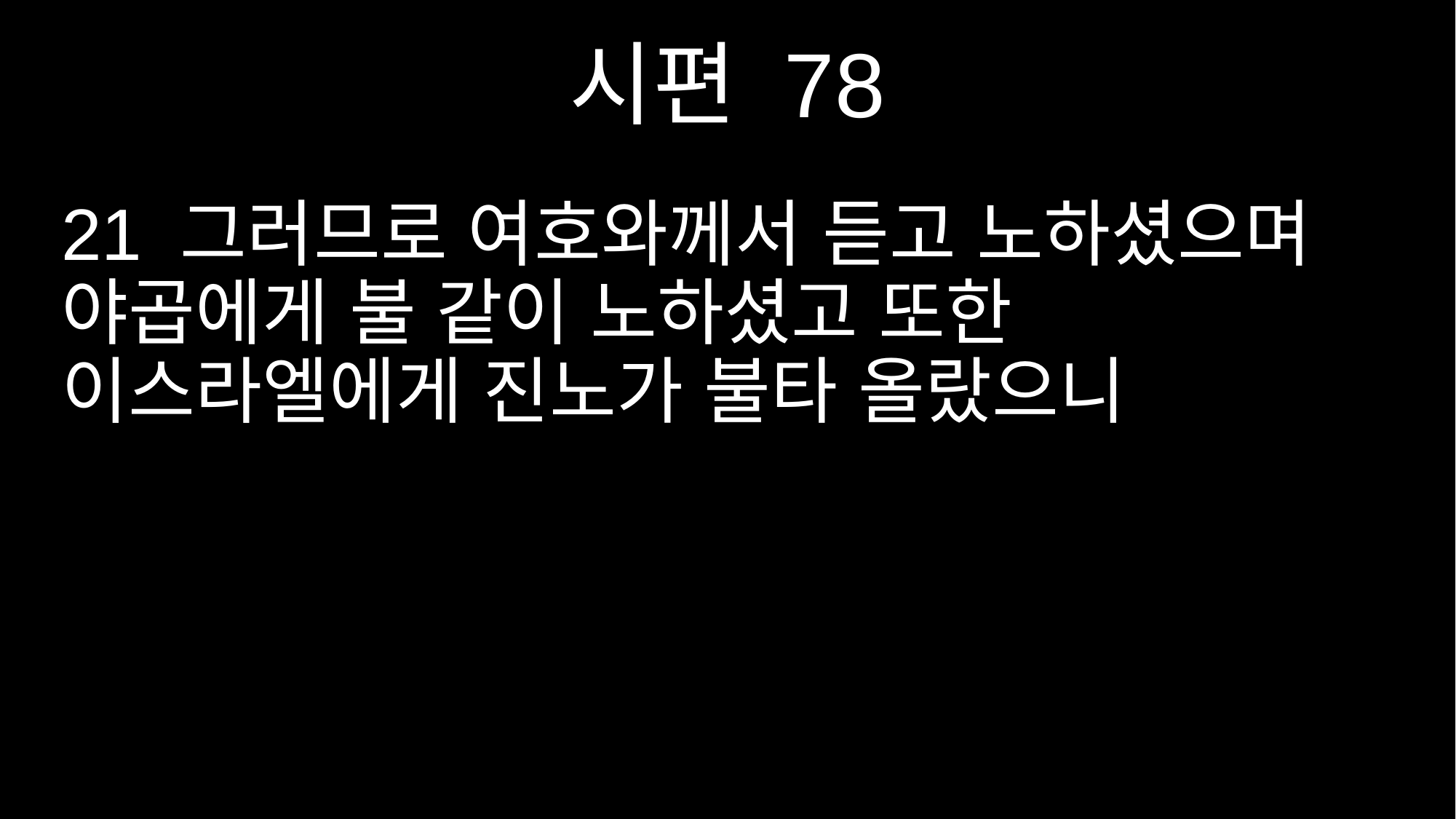

시편 78
21 그러므로 여호와께서 듣고 노하셨으며 야곱에게 불 같이 노하셨고 또한 이스라엘에게 진노가 불타 올랐으니